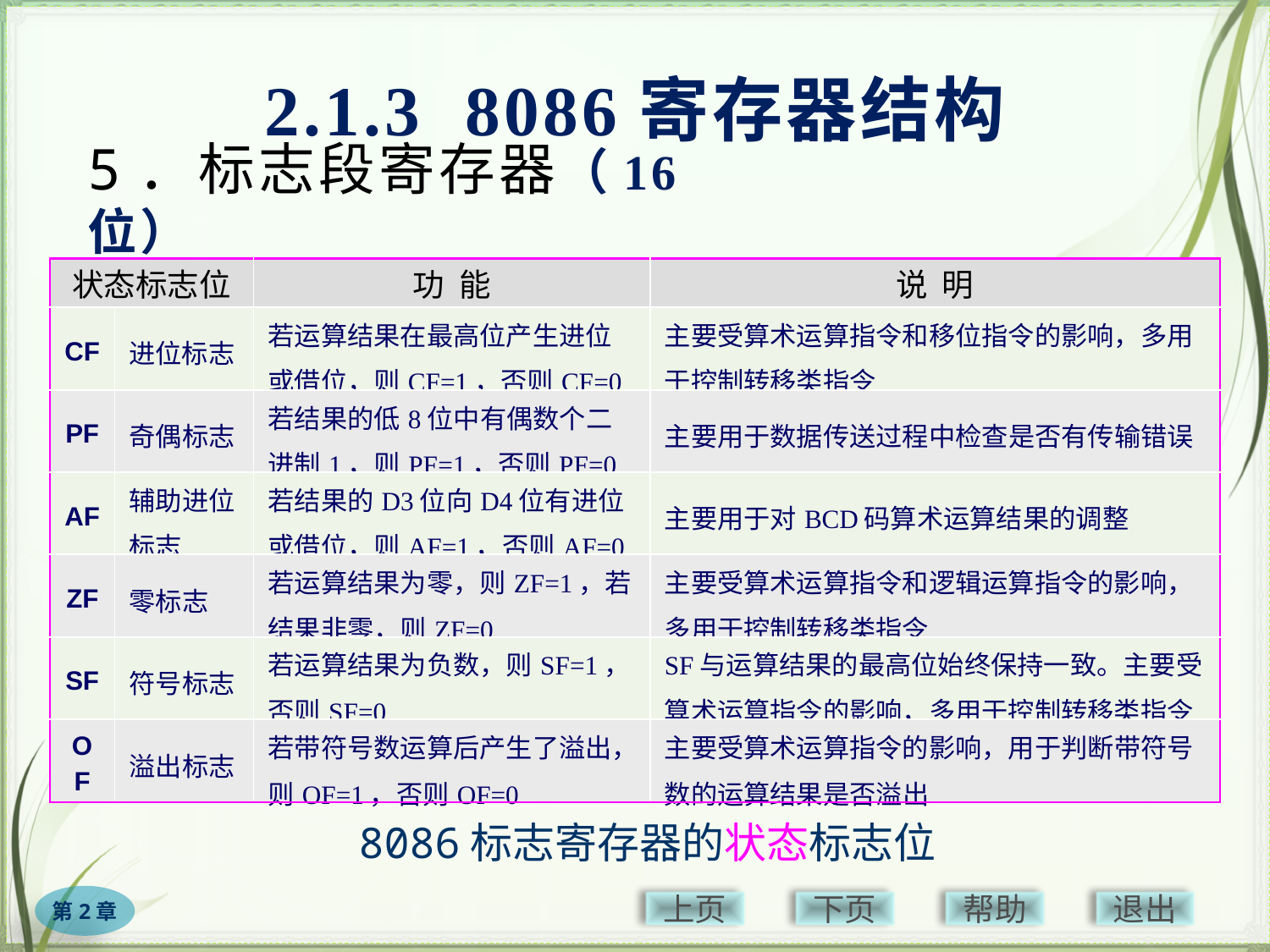

2.1.3  8086寄存器结构
# 5．标志段寄存器（16位）
| 状态标志位 |  | 功 能 | 说 明 |
| --- | --- | --- | --- |
| CF | 进位标志 | 若运算结果在最高位产生进位或借位，则CF=1，否则CF=0 | 主要受算术运算指令和移位指令的影响，多用于控制转移类指令 |
| PF | 奇偶标志 | 若结果的低8位中有偶数个二进制1，则PF=1，否则PF=0 | 主要用于数据传送过程中检查是否有传输错误 |
| AF | 辅助进位标志 | 若结果的D3位向D4位有进位或借位，则AF=1，否则AF=0 | 主要用于对BCD码算术运算结果的调整 |
| ZF | 零标志 | 若运算结果为零，则ZF=1，若结果非零，则ZF=0 | 主要受算术运算指令和逻辑运算指令的影响，多用于控制转移类指令 |
| SF | 符号标志 | 若运算结果为负数，则SF=1，否则SF=0 | SF与运算结果的最高位始终保持一致。主要受算术运算指令的影响，多用于控制转移类指令 |
| OF | 溢出标志 | 若带符号数运算后产生了溢出，则OF=1，否则OF=0 | 主要受算术运算指令的影响，用于判断带符号数的运算结果是否溢出 |
8086标志寄存器的状态标志位